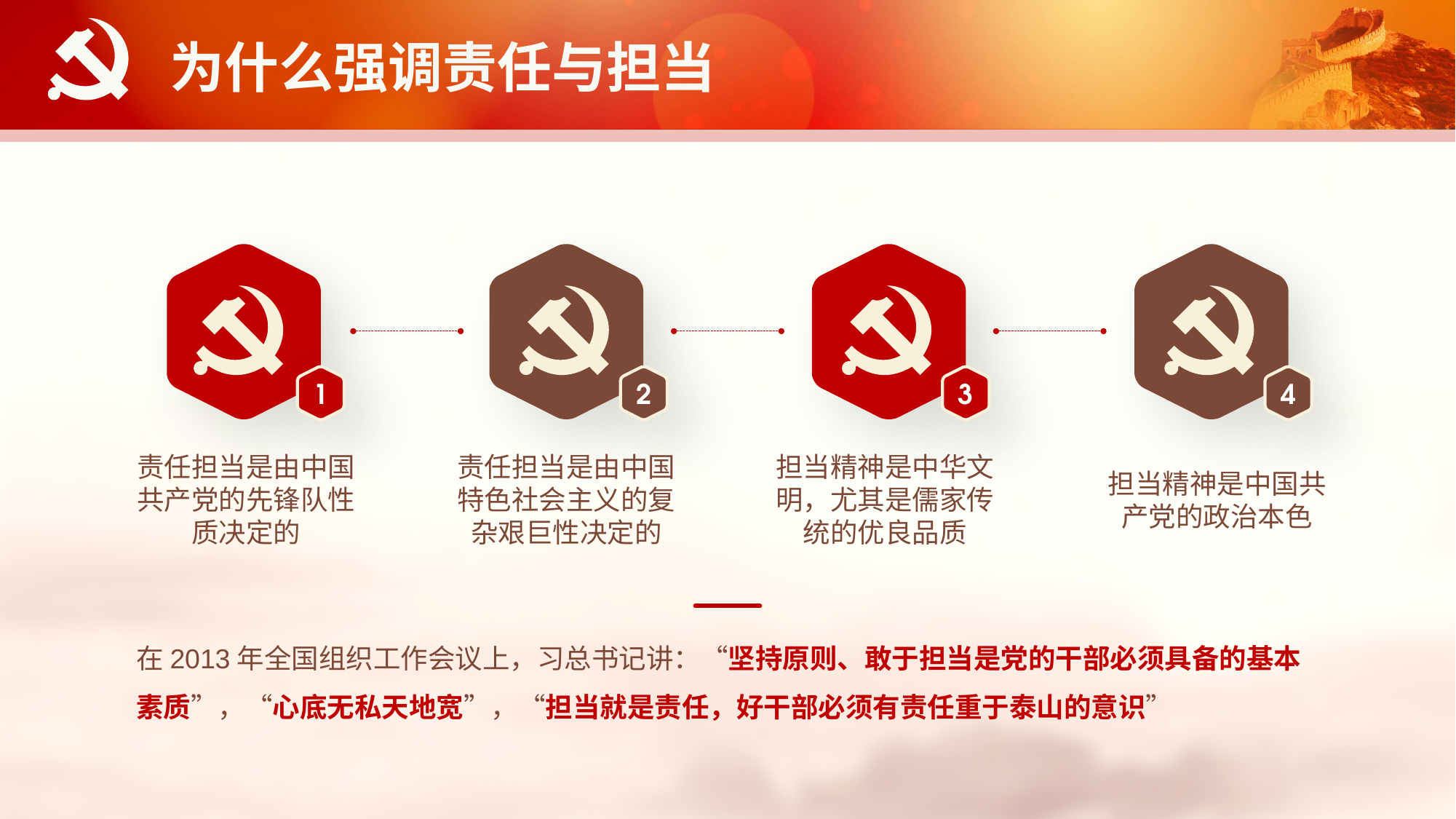

为什么强调责任与担当

1
2
3
4
责任担当是由中国共产党的先锋队性质决定的
责任担当是由中国特色社会主义的复杂艰巨性决定的
担当精神是中华文明，尤其是儒家传统的优良品质
担当精神是中国共产党的政治本色
在2013年全国组织工作会议上，习总书记讲：“坚持原则、敢于担当是党的干部必须具备的基本素质”，“心底无私天地宽”，“担当就是责任，好干部必须有责任重于泰山的意识”
延时符